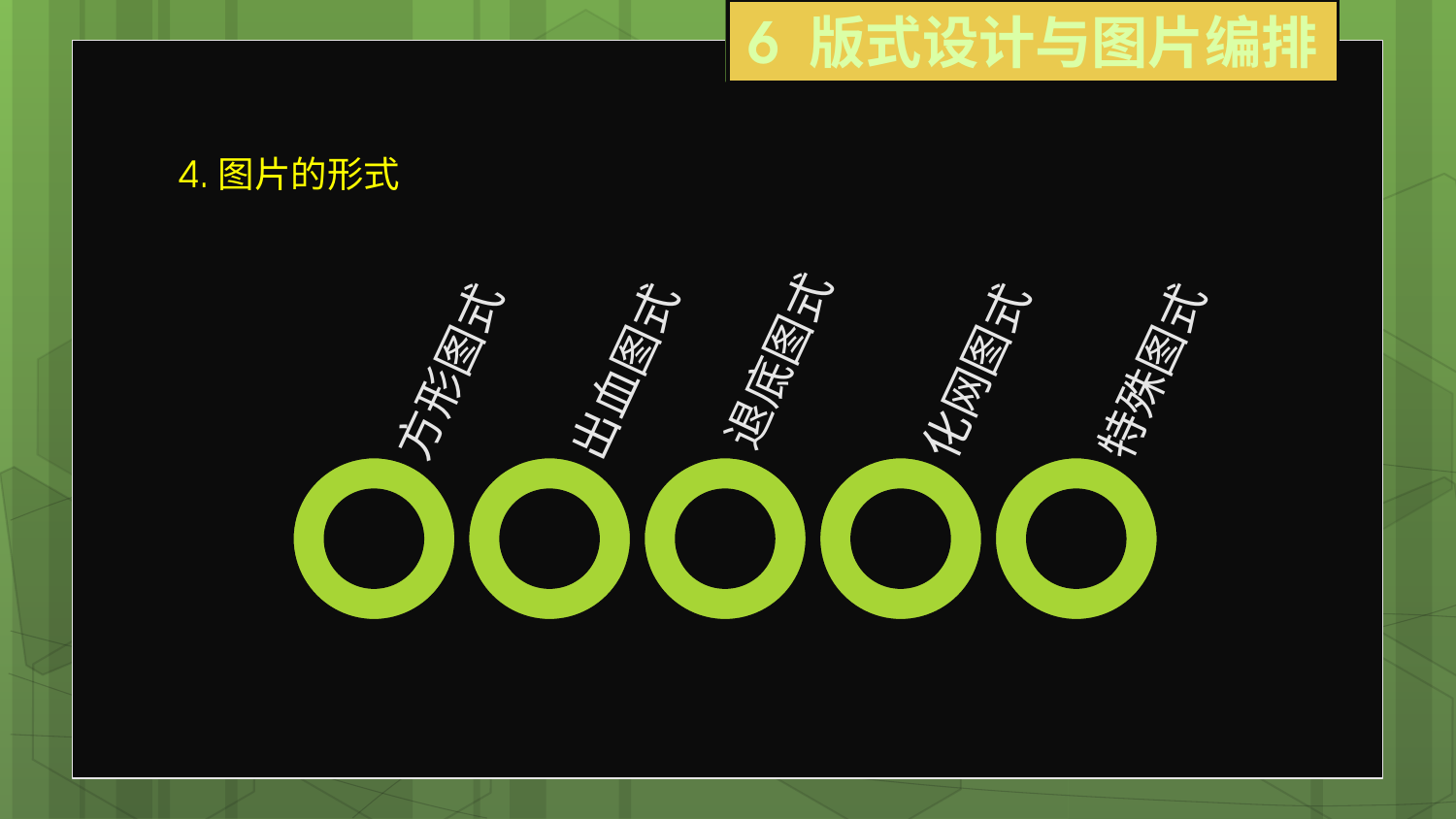

6 版式设计与图片编排
 4.图片的形式
方形图式
出血图式
退底图式
化网图式
特殊图式